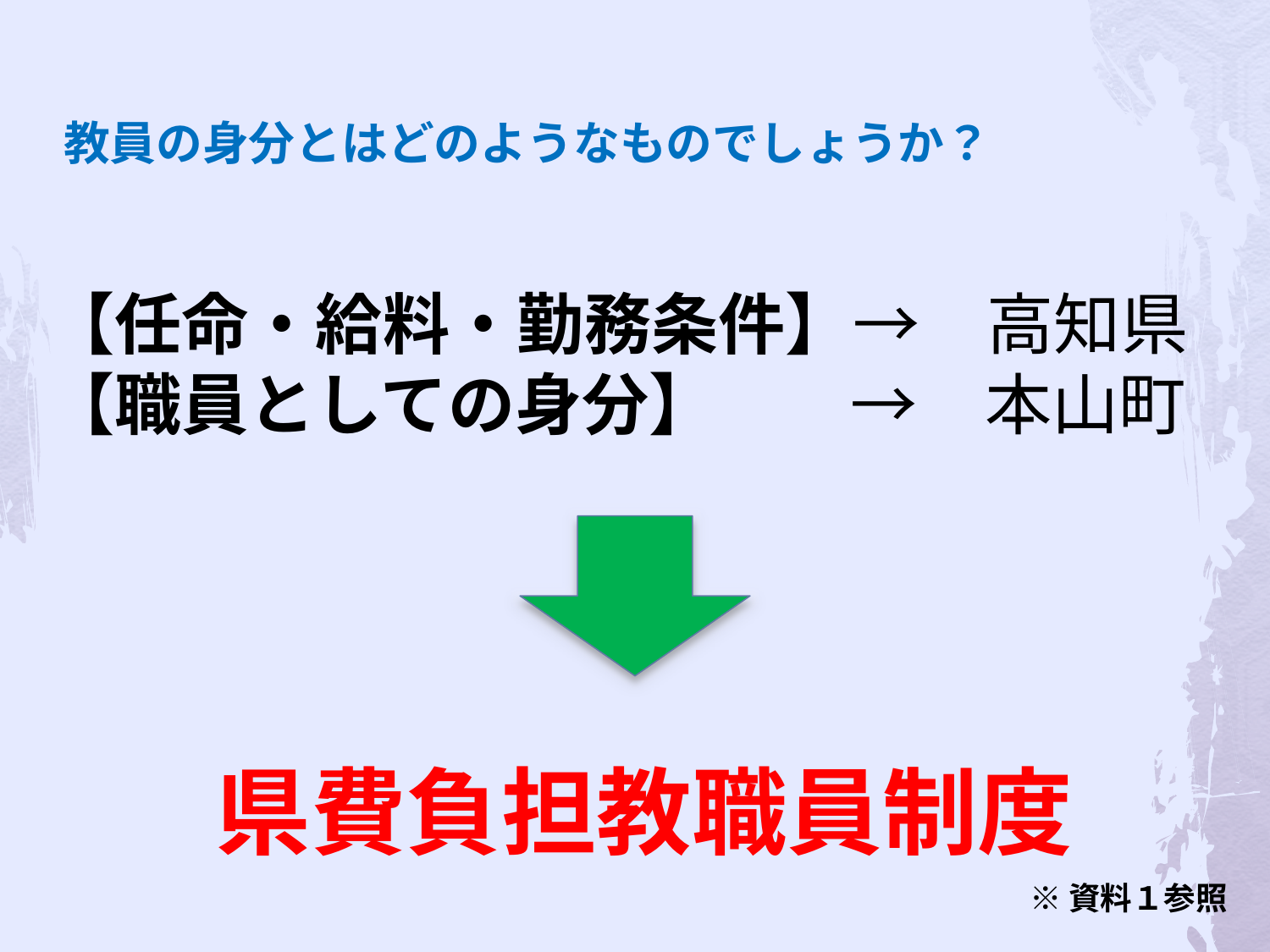

教員の身分とはどのようなものでしょうか？
【任命・給料・勤務条件】→　高知県
【職員としての身分】　　→　本山町

県費負担教職員制度
※資料１参照